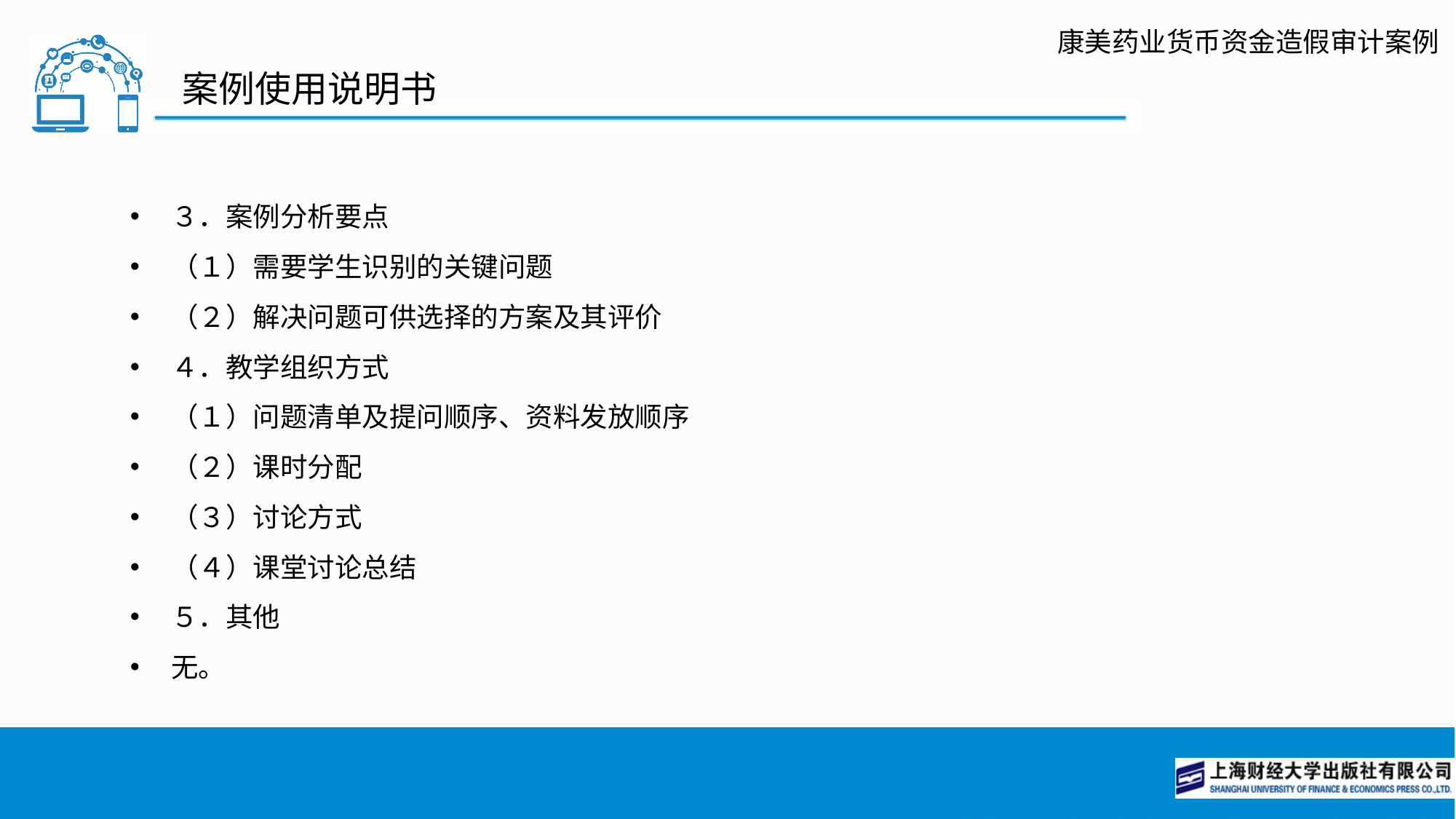

康美药业货币资金造假审计案例
# 案例使用说明书
３．案例分析要点
（１）需要学生识别的关键问题
（２）解决问题可供选择的方案及其评价
４．教学组织方式
（１）问题清单及提问顺序、资料发放顺序
（２）课时分配
（３）讨论方式
（４）课堂讨论总结
５．其他
无。